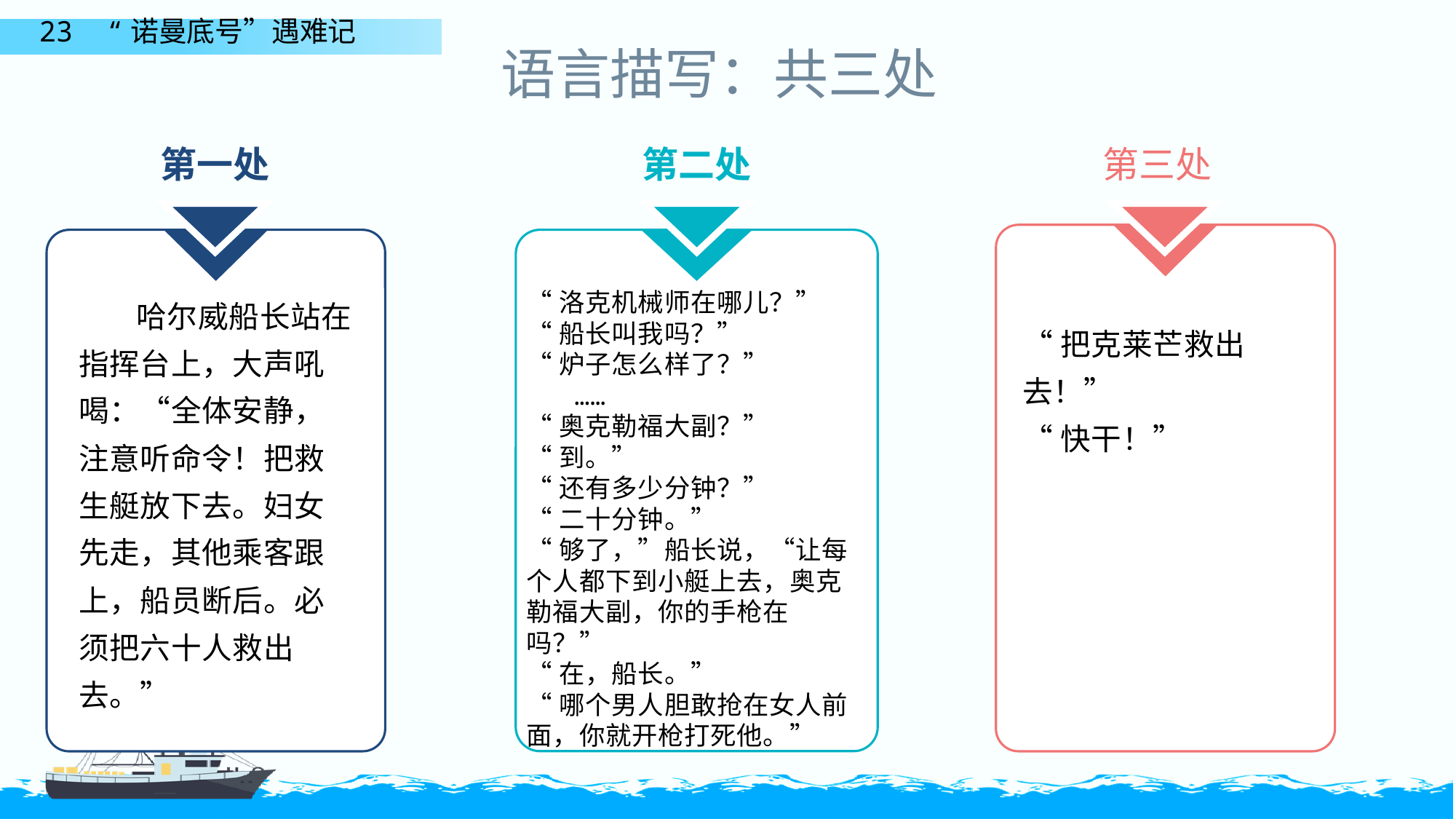

# 语言描写：共三处
第一处
第二处
第三处

       哈尔威船长站在指挥台上，大声吼喝：“全体安静，注意听命令！把救生艇放下去。妇女先走，其他乘客跟上，船员断后。必须把六十人救出去。”
“洛克机械师在哪儿？”
“船长叫我吗？”
“炉子怎么样了？”
   ……
“奥克勒福大副？”
“到。”
“还有多少分钟？”
“二十分钟。”
“够了，”船长说，“让每个人都下到小艇上去，奥克勒福大副，你的手枪在吗？”
“在，船长。”
“哪个男人胆敢抢在女人前面，你就开枪打死他。”
“把克莱芒救出去！”
“快干！”